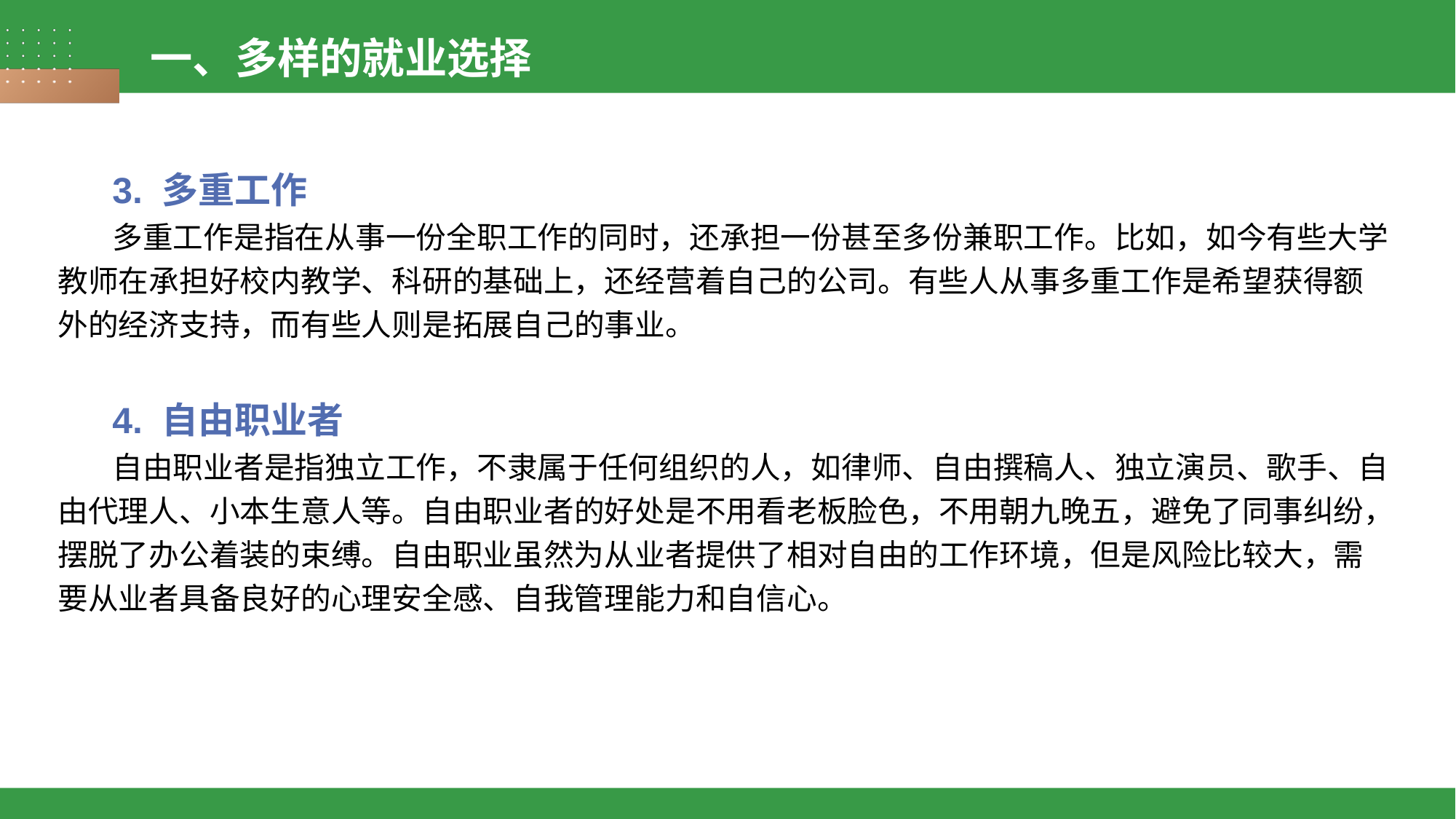

一、多样的就业选择
3. 多重工作
多重工作是指在从事一份全职工作的同时，还承担一份甚至多份兼职工作。比如，如今有些大学教师在承担好校内教学、科研的基础上，还经营着自己的公司。有些人从事多重工作是希望获得额外的经济支持，而有些人则是拓展自己的事业。
4. 自由职业者
自由职业者是指独立工作，不隶属于任何组织的人，如律师、自由撰稿人、独立演员、歌手、自由代理人、小本生意人等。自由职业者的好处是不用看老板脸色，不用朝九晚五，避免了同事纠纷，摆脱了办公着装的束缚。自由职业虽然为从业者提供了相对自由的工作环境，但是风险比较大，需要从业者具备良好的心理安全感、自我管理能力和自信心。